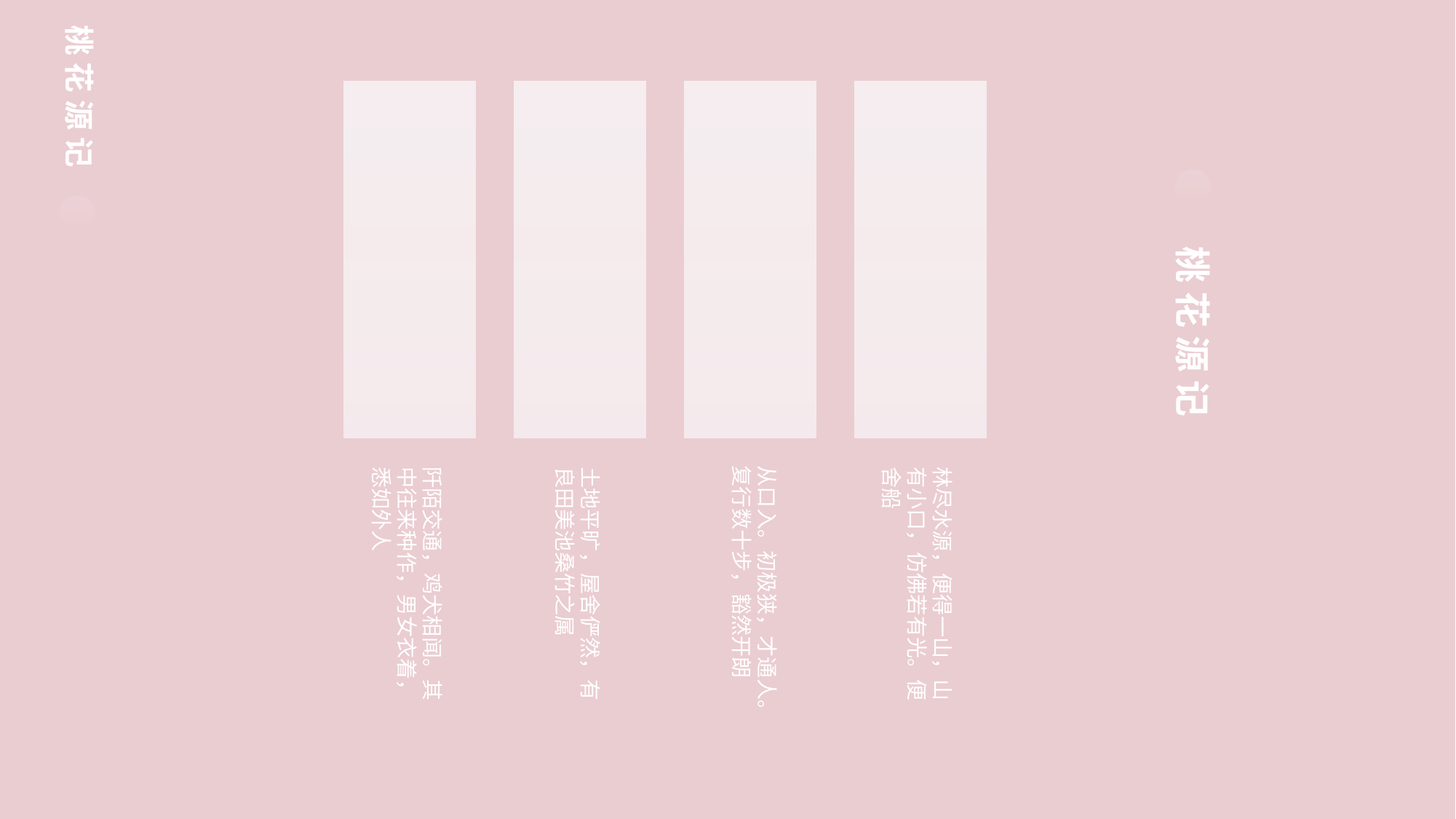

桃 花 源 记

桃 花 源 记
从口入。初极狭，才通人。复行数十步，豁然开朗
阡陌交通，鸡犬相闻。其中往来种作，男女衣着，悉如外人
土地平旷，屋舍俨然，有良田美池桑竹之属
林尽水源，便得一山，山有小口，仿佛若有光。便舍船